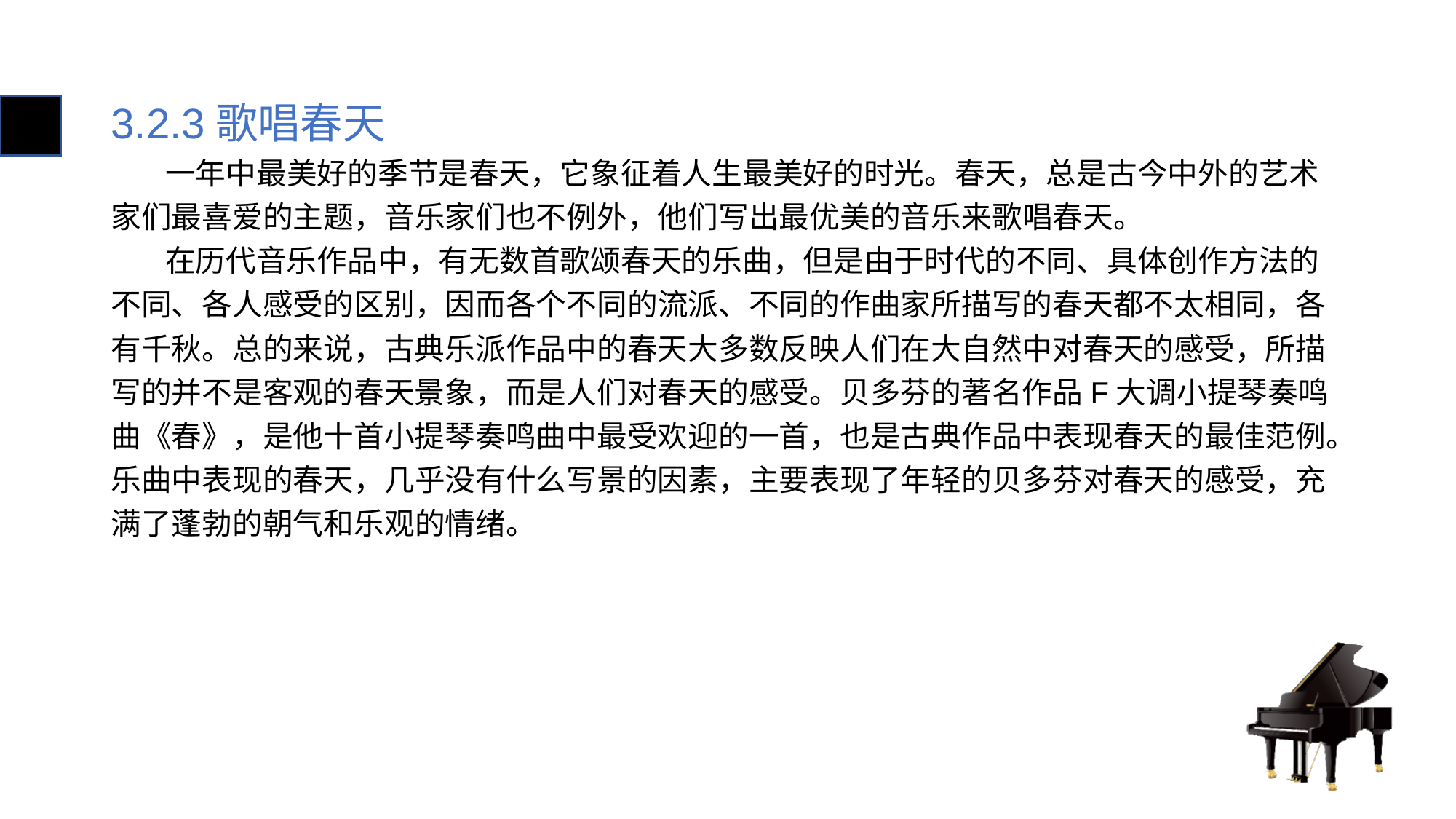

# 3.2.3歌唱春天
       一年中最美好的季节是春天，它象征着人生最美好的时光。春天，总是古今中外的艺术家们最喜爱的主题，音乐家们也不例外，他们写出最优美的音乐来歌唱春天。
       在历代音乐作品中，有无数首歌颂春天的乐曲，但是由于时代的不同、具体创作方法的不同、各人感受的区别，因而各个不同的流派、不同的作曲家所描写的春天都不太相同，各有千秋。总的来说，古典乐派作品中的春天大多数反映人们在大自然中对春天的感受，所描写的并不是客观的春天景象，而是人们对春天的感受。贝多芬的著名作品F大调小提琴奏鸣曲《春》，是他十首小提琴奏鸣曲中最受欢迎的一首，也是古典作品中表现春天的最佳范例。乐曲中表现的春天，几乎没有什么写景的因素，主要表现了年轻的贝多芬对春天的感受，充满了蓬勃的朝气和乐观的情绪。